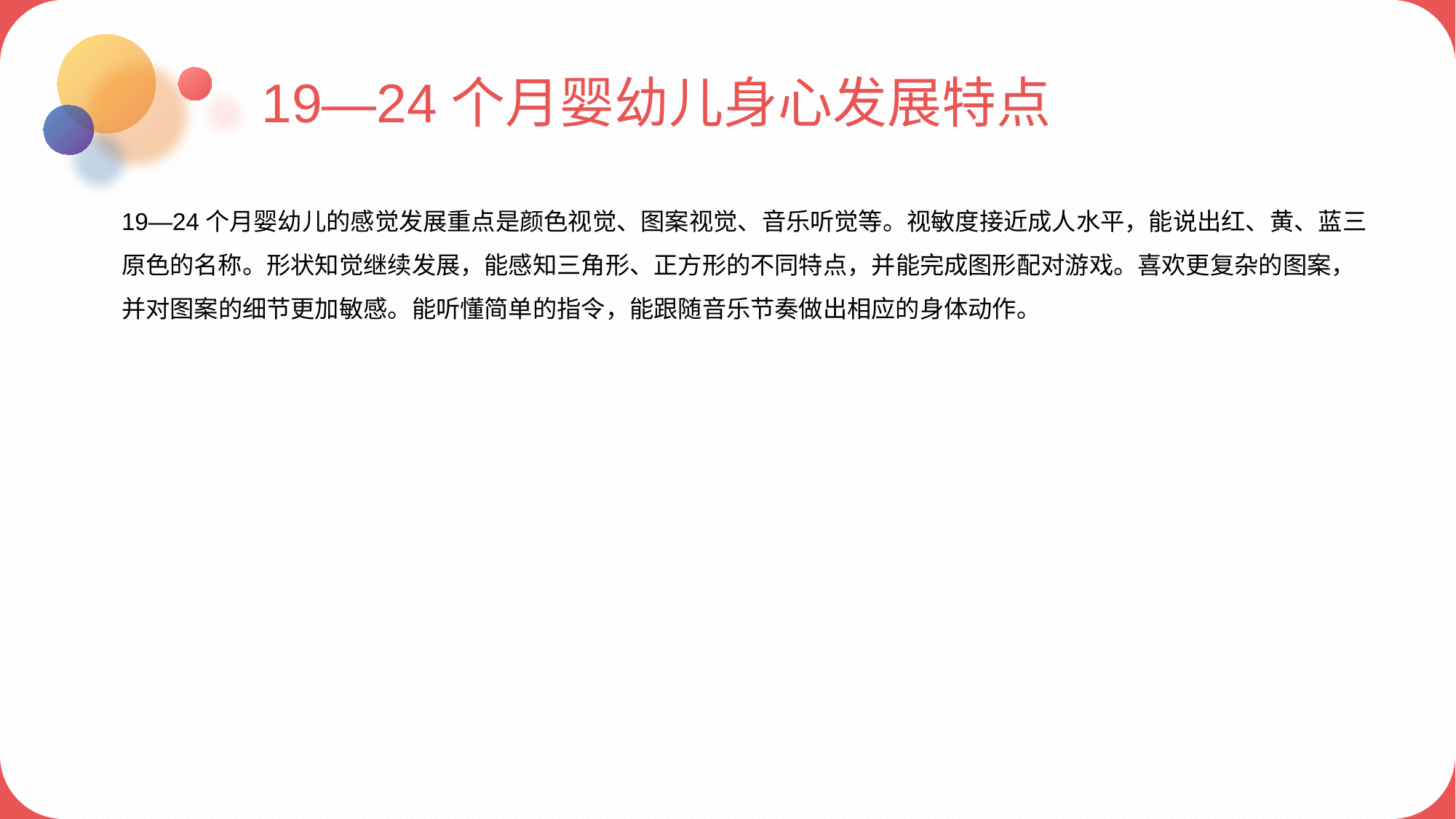

19—24个月婴幼儿身心发展特点
19—24个月婴幼儿的感觉发展重点是颜色视觉、图案视觉、音乐听觉等。视敏度接近成人水平，能说出红、黄、蓝三原色的名称。形状知觉继续发展，能感知三角形、正方形的不同特点，并能完成图形配对游戏。喜欢更复杂的图案，并对图案的细节更加敏感。能听懂简单的指令，能跟随音乐节奏做出相应的身体动作。